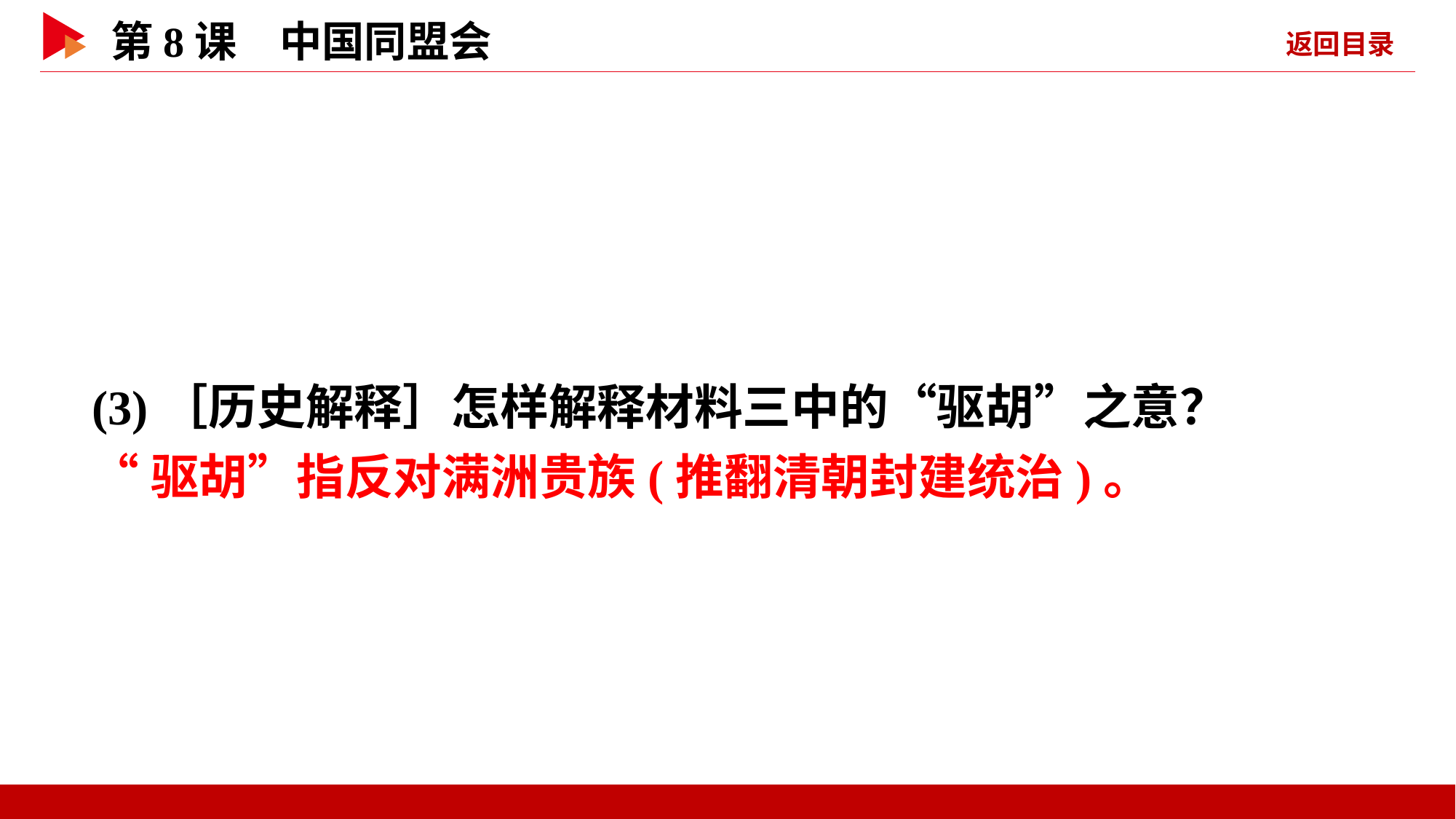

(3)［历史解释］怎样解释材料三中的“驱胡”之意？

“驱胡”指反对满洲贵族(推翻清朝封建统治)。